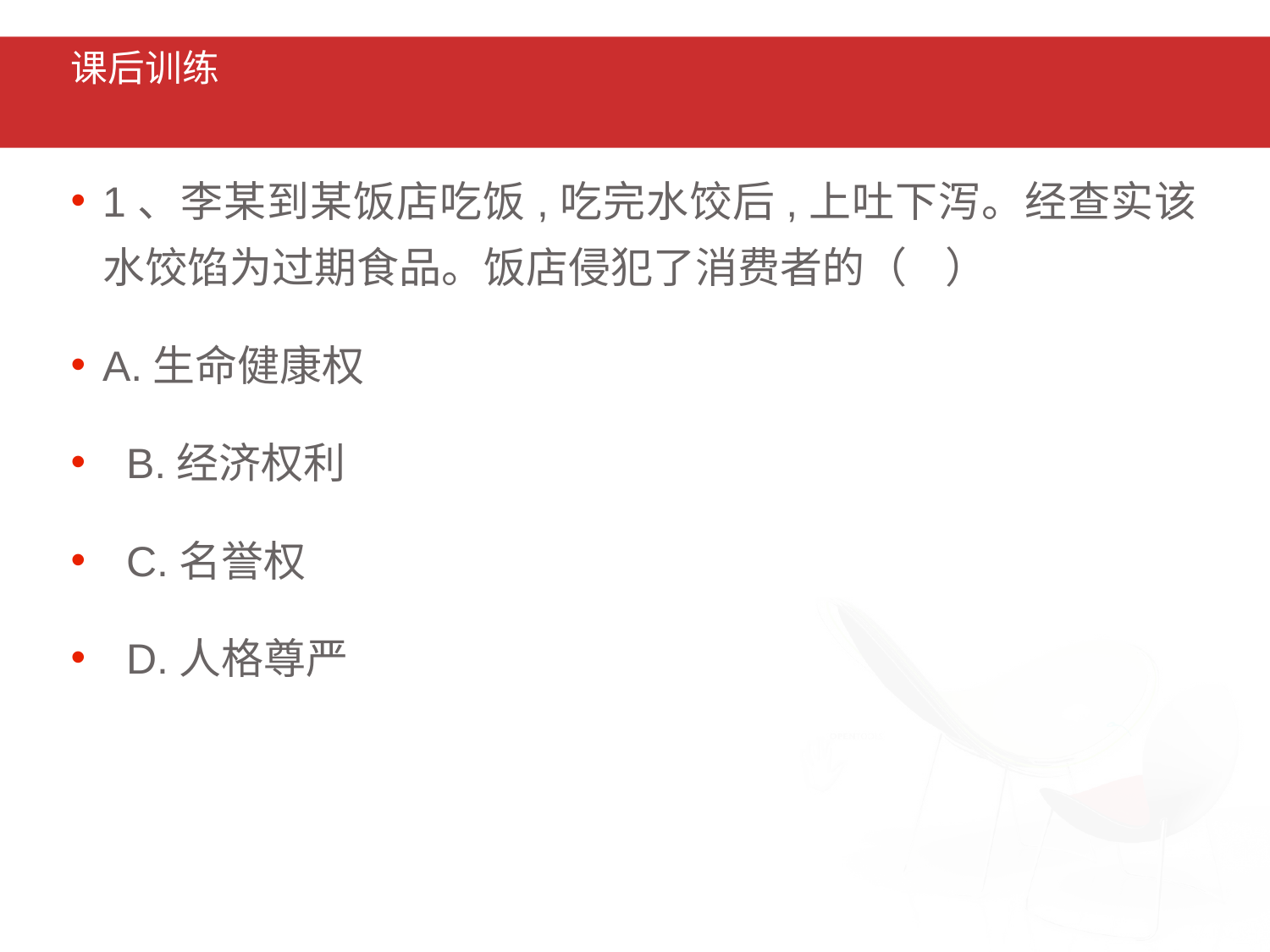

# 课后训练
1、李某到某饭店吃饭,吃完水饺后,上吐下泻。经查实该水饺馅为过期食品。饭店侵犯了消费者的（    ）
A.生命健康权
  B.经济权利
  C.名誉权
  D.人格尊严